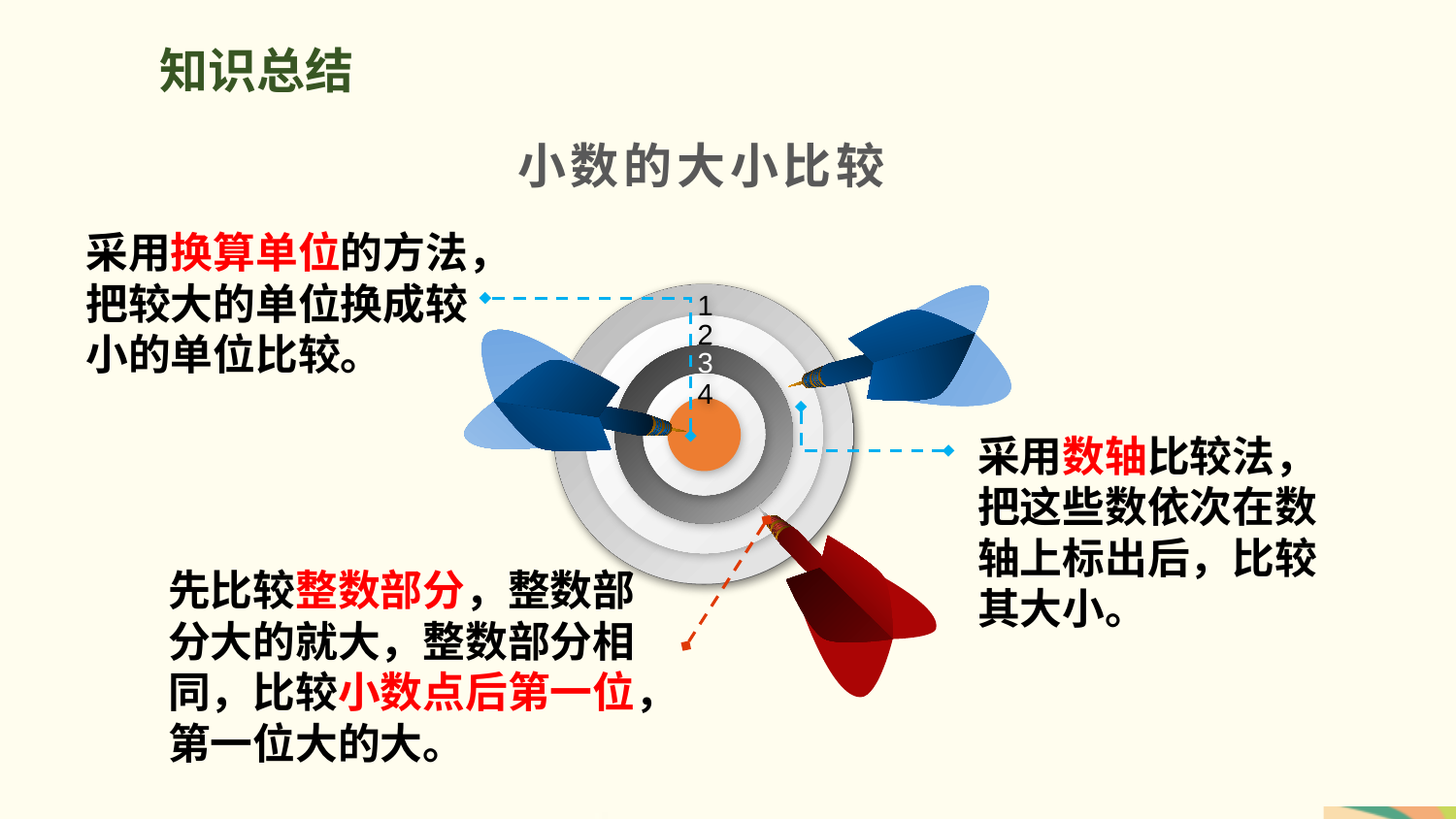

知识总结
小数的大小比较
采用换算单位的方法，把较大的单位换成较小的单位比较。

1

2

3

4

采用数轴比较法，把这些数依次在数轴上标出后，比较其大小。

先比较整数部分，整数部分大的就大，整数部分相同，比较小数点后第一位，第一位大的大。